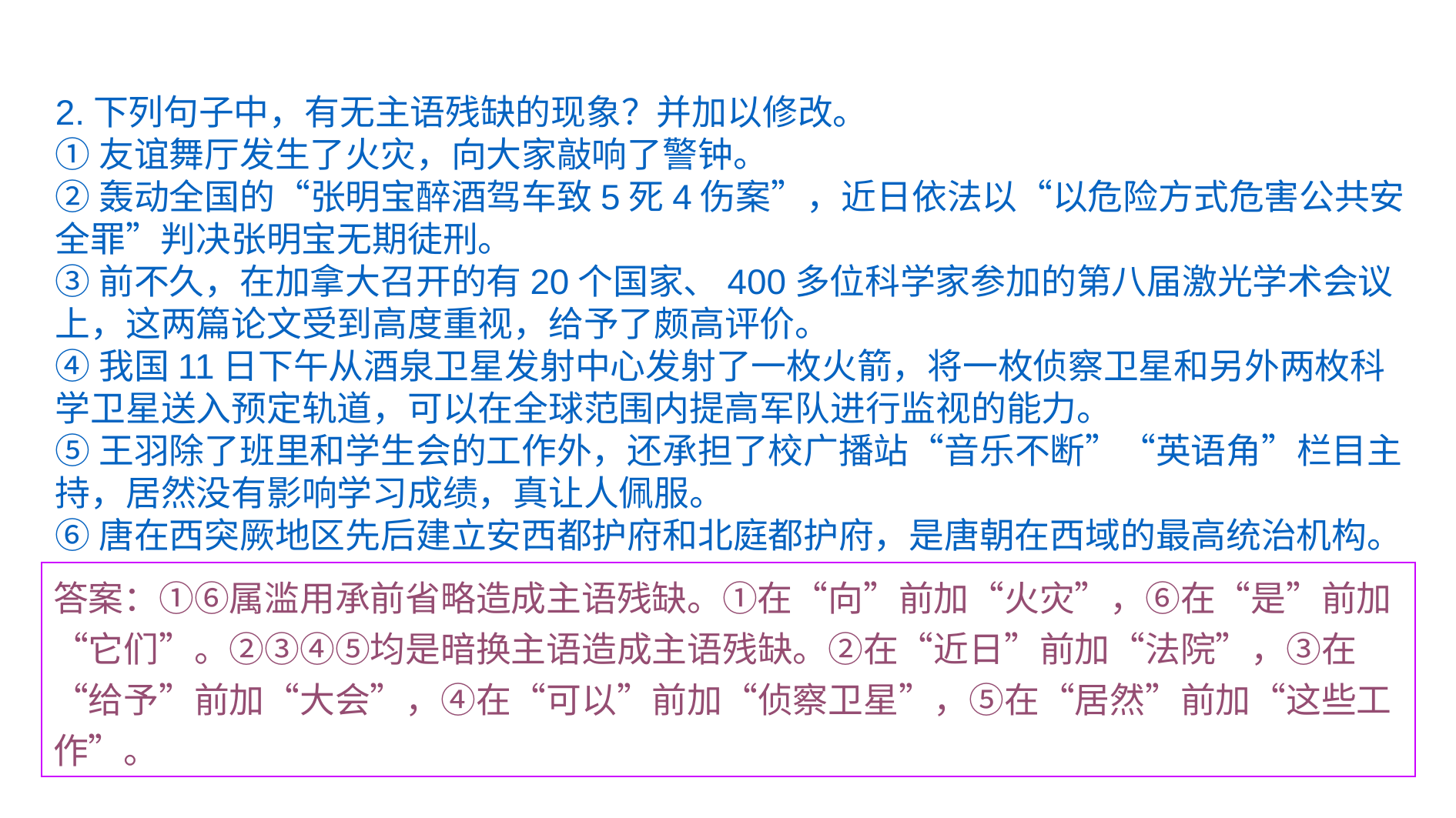

2.下列句子中，有无主语残缺的现象？并加以修改。
①友谊舞厅发生了火灾，向大家敲响了警钟。
②轰动全国的“张明宝醉酒驾车致5死4伤案”，近日依法以“以危险方式危害公共安全罪”判决张明宝无期徒刑。
③前不久，在加拿大召开的有20个国家、400多位科学家参加的第八届激光学术会议上，这两篇论文受到高度重视，给予了颇高评价。
④我国11日下午从酒泉卫星发射中心发射了一枚火箭，将一枚侦察卫星和另外两枚科学卫星送入预定轨道，可以在全球范围内提高军队进行监视的能力。
⑤王羽除了班里和学生会的工作外，还承担了校广播站“音乐不断”“英语角”栏目主持，居然没有影响学习成绩，真让人佩服。
⑥唐在西突厥地区先后建立安西都护府和北庭都护府，是唐朝在西域的最高统治机构。
答案：①⑥属滥用承前省略造成主语残缺。①在“向”前加“火灾”，⑥在“是”前加“它们”。②③④⑤均是暗换主语造成主语残缺。②在“近日”前加“法院”，③在“给予”前加“大会”，④在“可以”前加“侦察卫星”，⑤在“居然”前加“这些工作”。